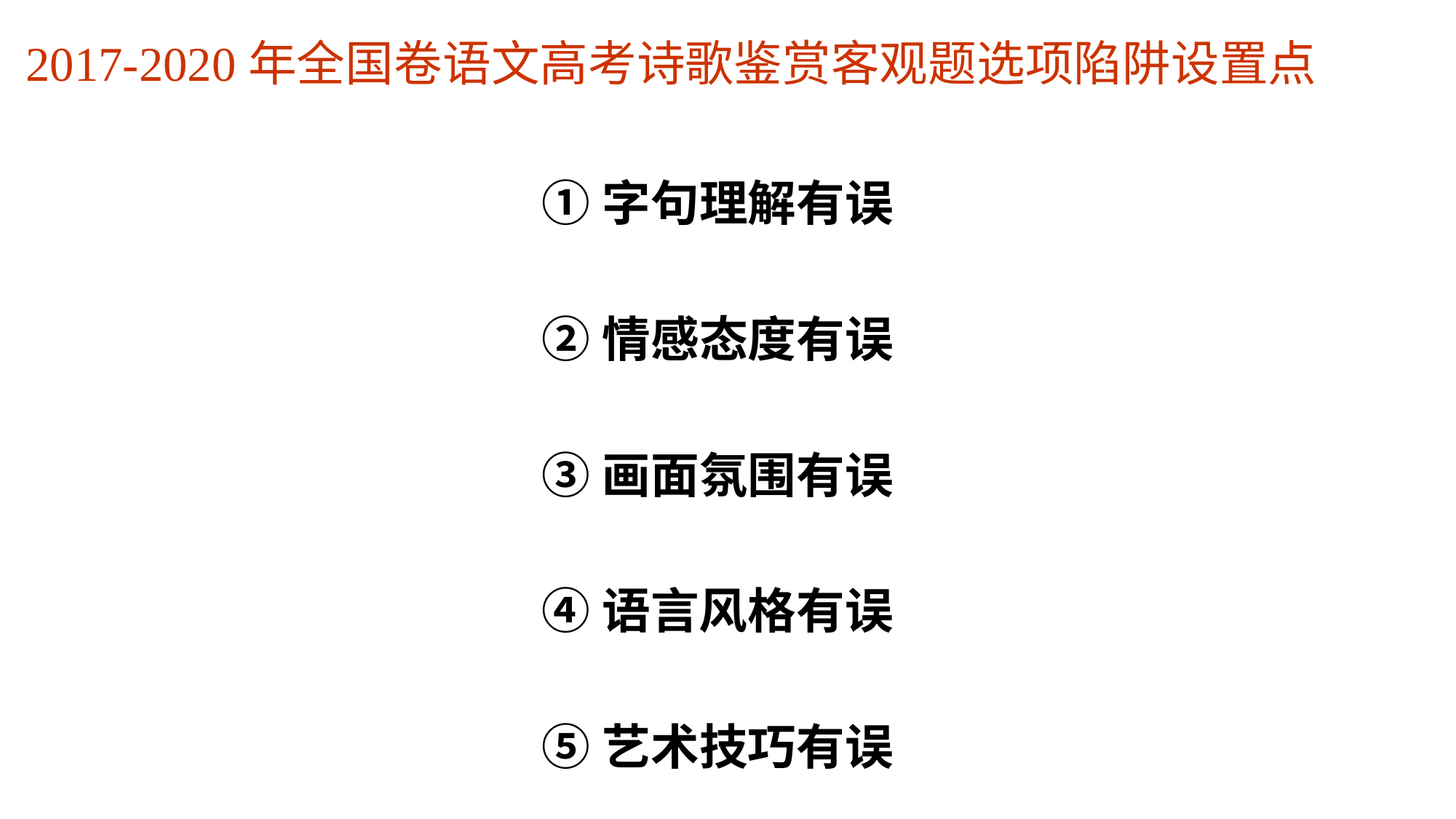

2017-2020年全国卷语文高考诗歌鉴赏客观题选项陷阱设置点
①字句理解有误
②情感态度有误
③画面氛围有误
④语言风格有误
⑤艺术技巧有误